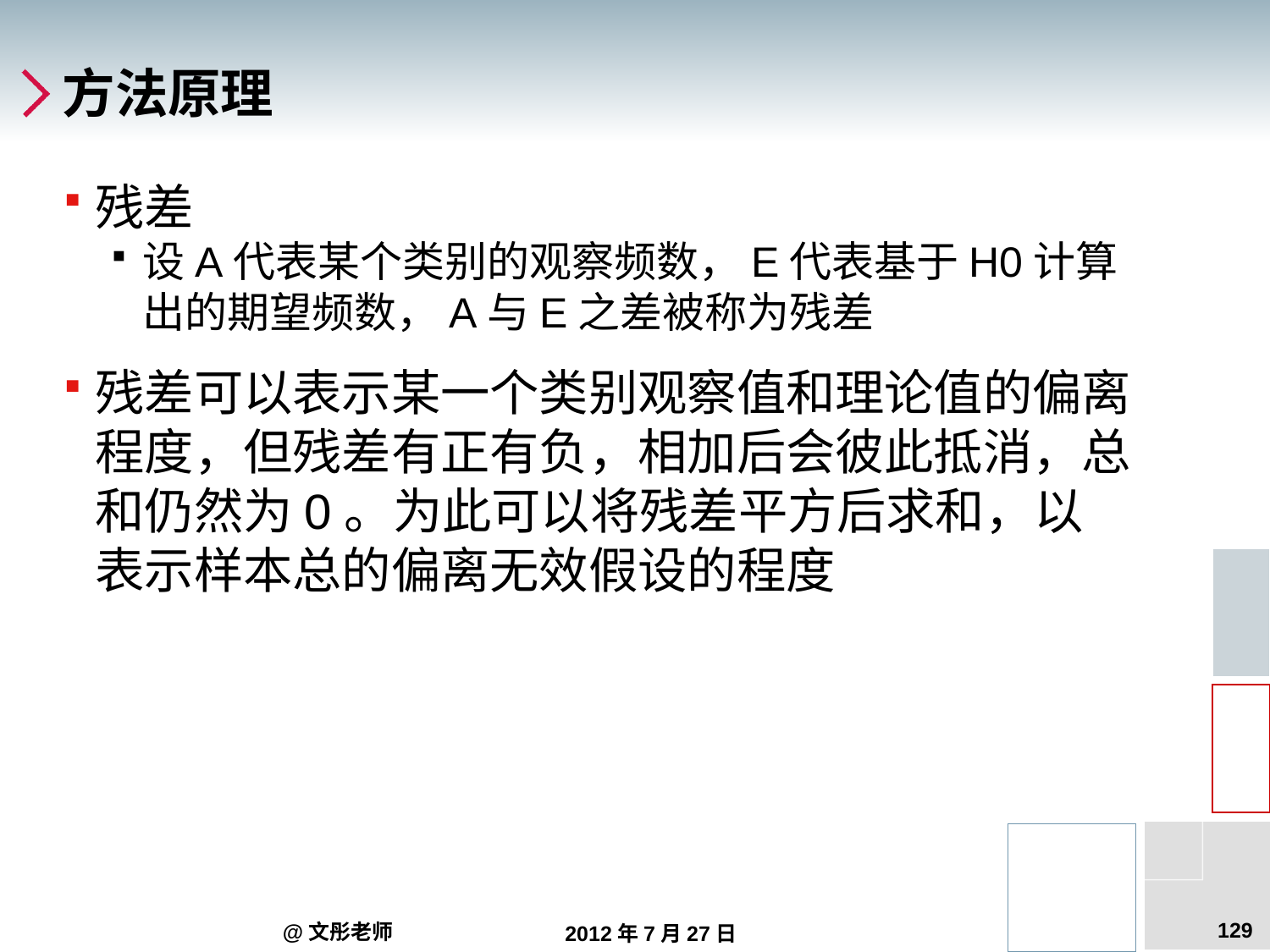

# 方法原理
残差
设A代表某个类别的观察频数，E代表基于H0计算出的期望频数，A与E之差被称为残差
残差可以表示某一个类别观察值和理论值的偏离程度，但残差有正有负，相加后会彼此抵消，总和仍然为0。为此可以将残差平方后求和，以表示样本总的偏离无效假设的程度
129
@文彤老师

2012年7月27日